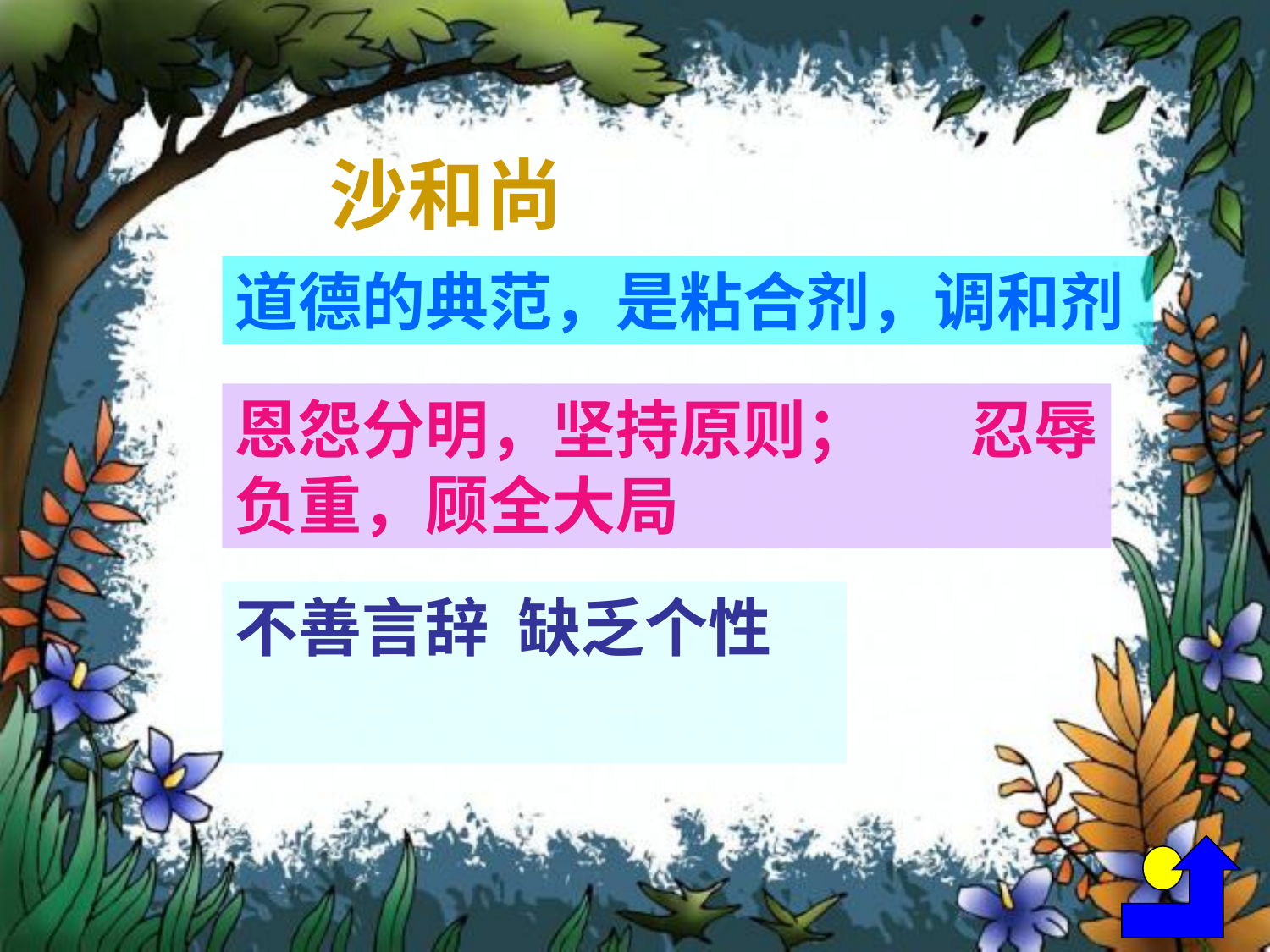

沙和尚
道德的典范，是粘合剂，调和剂
恩怨分明，坚持原则；       忍辱负重，顾全大局
不善言辞  缺乏个性